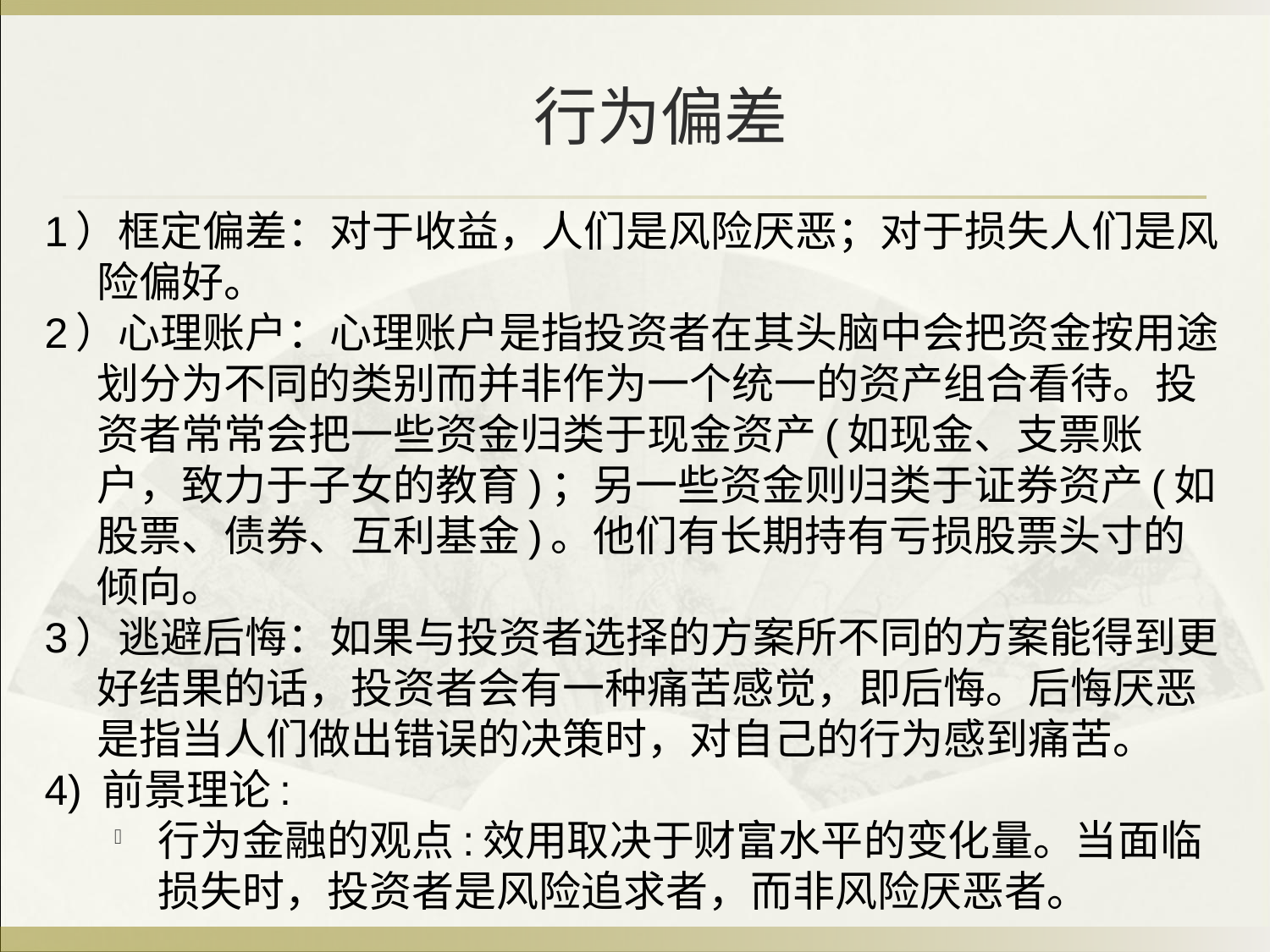

# 行为偏差
1）框定偏差：对于收益，人们是风险厌恶；对于损失人们是风险偏好。
2）心理账户：心理账户是指投资者在其头脑中会把资金按用途划分为不同的类别而并非作为一个统一的资产组合看待。投资者常常会把一些资金归类于现金资产(如现金、支票账户，致力于子女的教育)；另一些资金则归类于证券资产(如股票、债券、互利基金)。他们有长期持有亏损股票头寸的倾向。
3）逃避后悔：如果与投资者选择的方案所不同的方案能得到更好结果的话，投资者会有一种痛苦感觉，即后悔。后悔厌恶是指当人们做出错误的决策时，对自己的行为感到痛苦。
4) 前景理论:
行为金融的观点:效用取决于财富水平的变化量。当面临损失时，投资者是风险追求者，而非风险厌恶者。